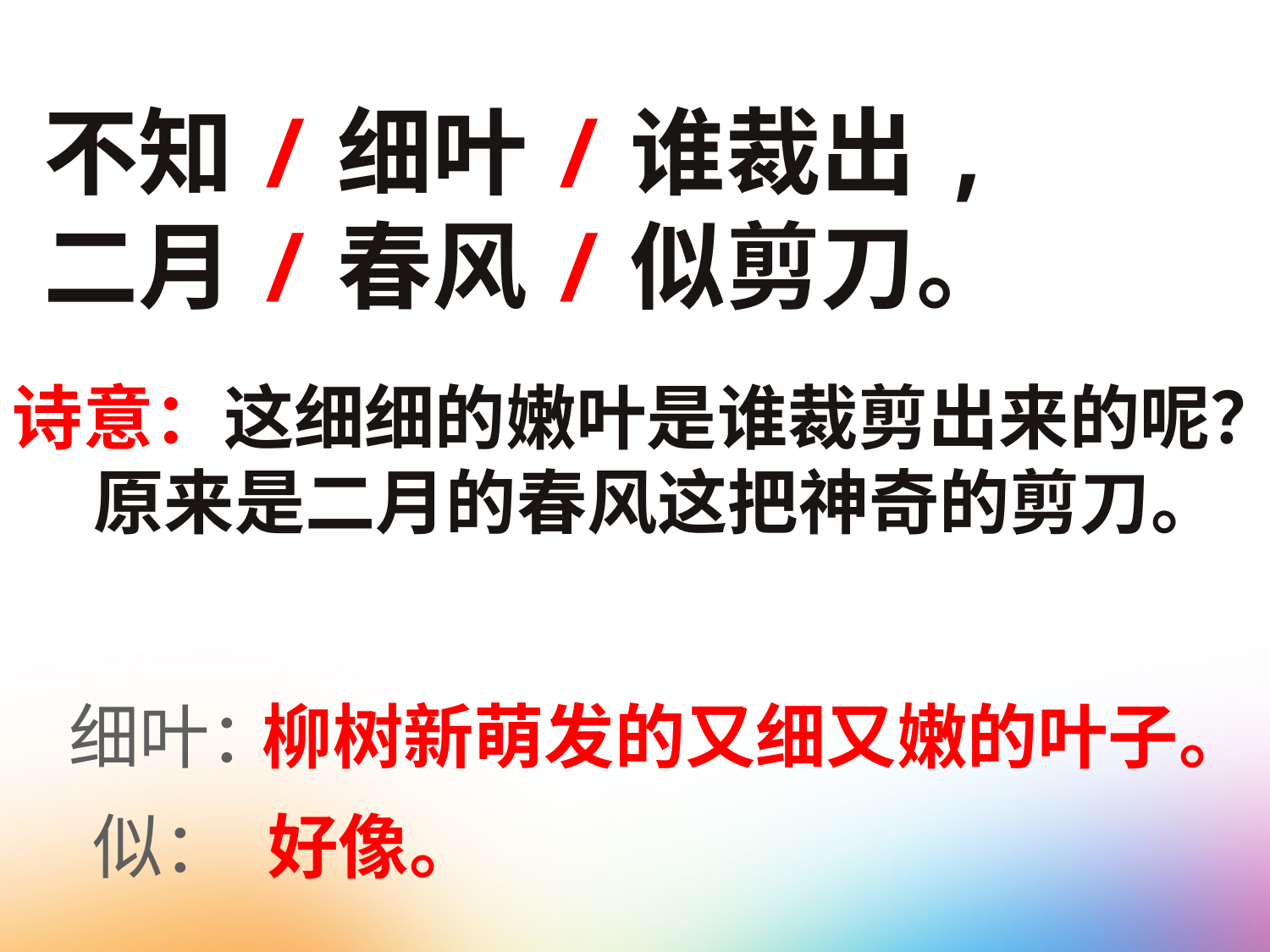

不知/细叶/谁裁出,
二月/春风/似剪刀。

诗意：这细细的嫩叶是谁裁剪出来的呢？
    原来是二月的春风这把神奇的剪刀。
细叶：
柳树新萌发的又细又嫩的叶子。
好像。
似：